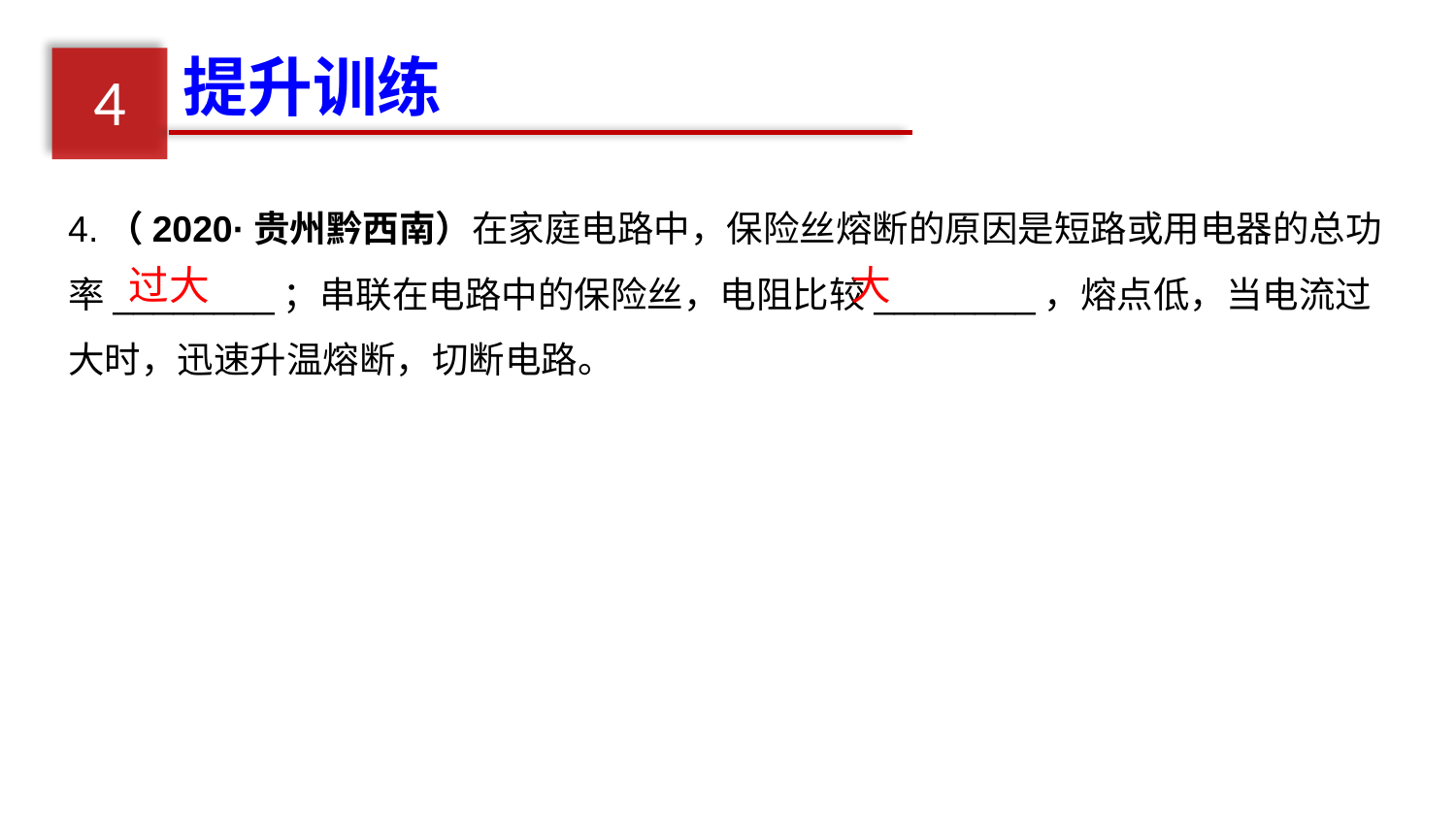

提升训练

4
4.（2020·贵州黔西南）在家庭电路中，保险丝熔断的原因是短路或用电器的总功率________；串联在电路中的保险丝，电阻比较________，熔点低，当电流过大时，迅速升温熔断，切断电路。
过大
大